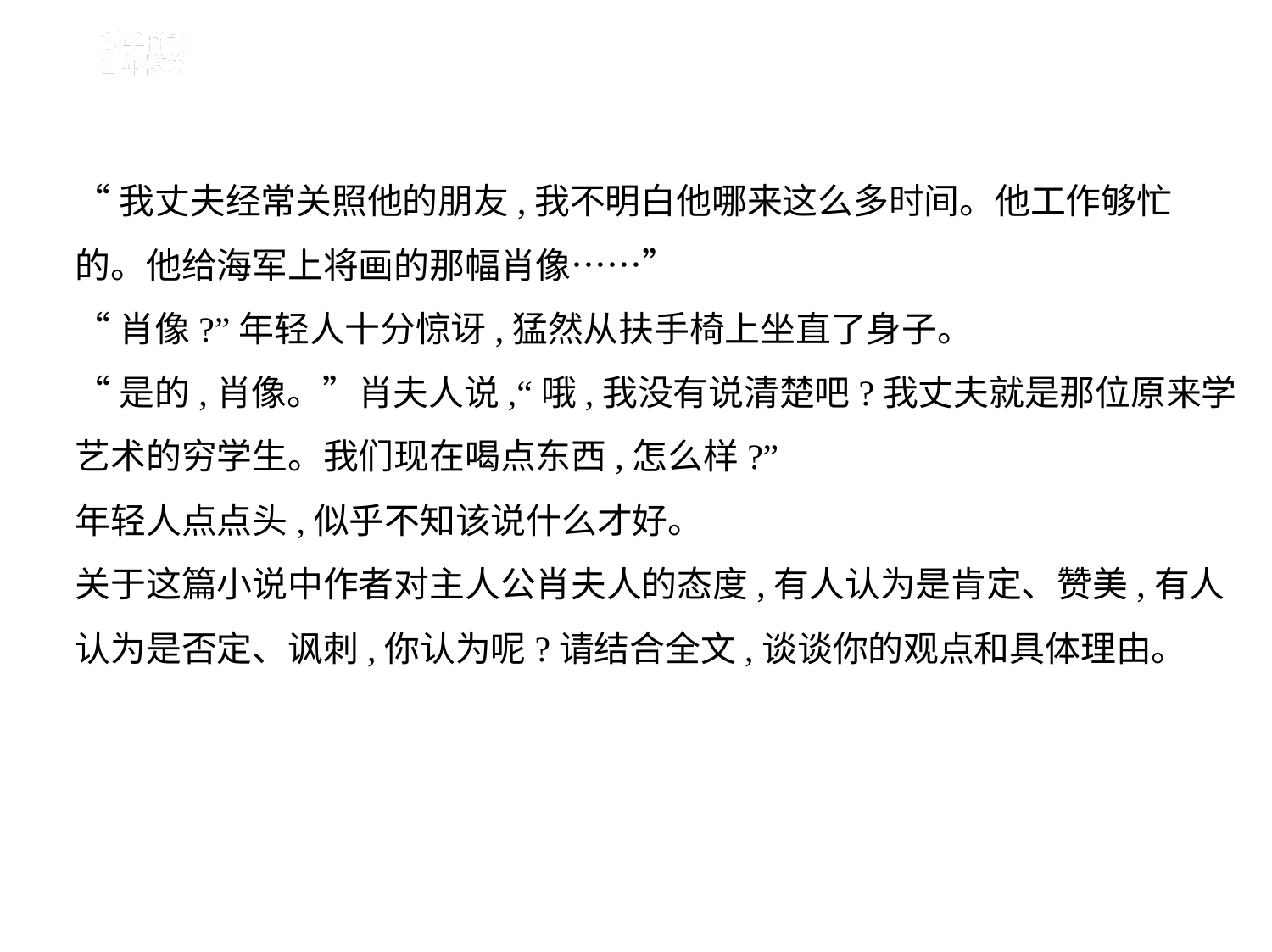

“我丈夫经常关照他的朋友,我不明白他哪来这么多时间。他工作够忙
的。他给海军上将画的那幅肖像……”
“肖像?”年轻人十分惊讶,猛然从扶手椅上坐直了身子。
“是的,肖像。”肖夫人说,“哦,我没有说清楚吧?我丈夫就是那位原来学
艺术的穷学生。我们现在喝点东西,怎么样?”
年轻人点点头,似乎不知该说什么才好。
关于这篇小说中作者对主人公肖夫人的态度,有人认为是肯定、赞美,有人
认为是否定、讽刺,你认为呢?请结合全文,谈谈你的观点和具体理由。